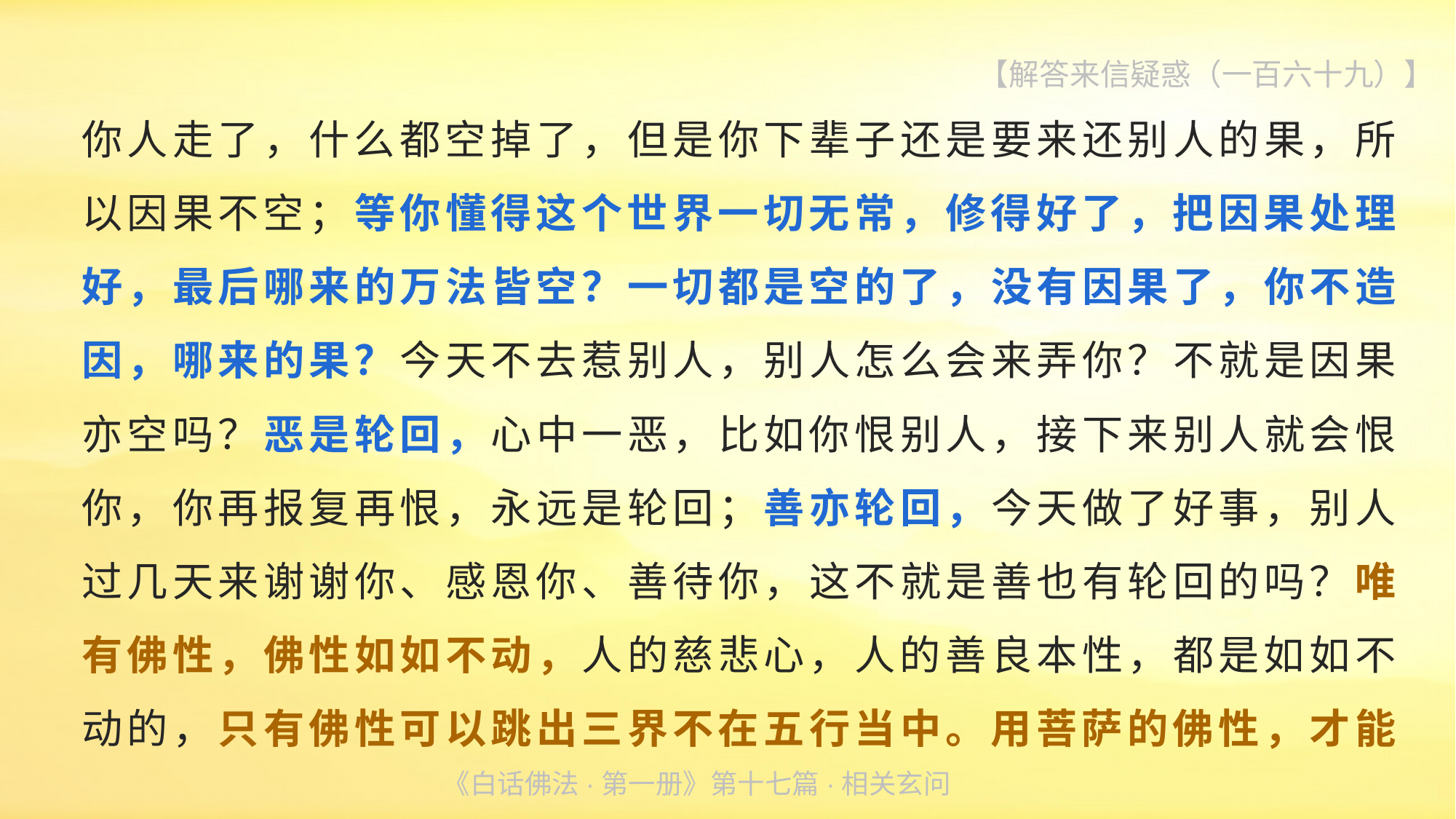

【解答来信疑惑（一百六十九）】
你人走了，什么都空掉了，但是你下辈子还是要来还别人的果，所以因果不空；等你懂得这个世界一切无常，修得好了，把因果处理好，最后哪来的万法皆空？一切都是空的了，没有因果了，你不造
因，哪来的果？今天不去惹别人，别人怎么会来弄你？不就是因果亦空吗？恶是轮回，心中一恶，比如你恨别人，接下来别人就会恨你，你再报复再恨，永远是轮回；善亦轮回，今天做了好事，别人过几天来谢谢你、感恩你、善待你，这不就是善也有轮回的吗？唯有佛性，佛性如如不动，人的慈悲心，人的善良本性，都是如如不动的，只有佛性可以跳出三界不在五行当中。用菩萨的佛性，才能
《白话佛法·第一册》第十七篇·相关玄问